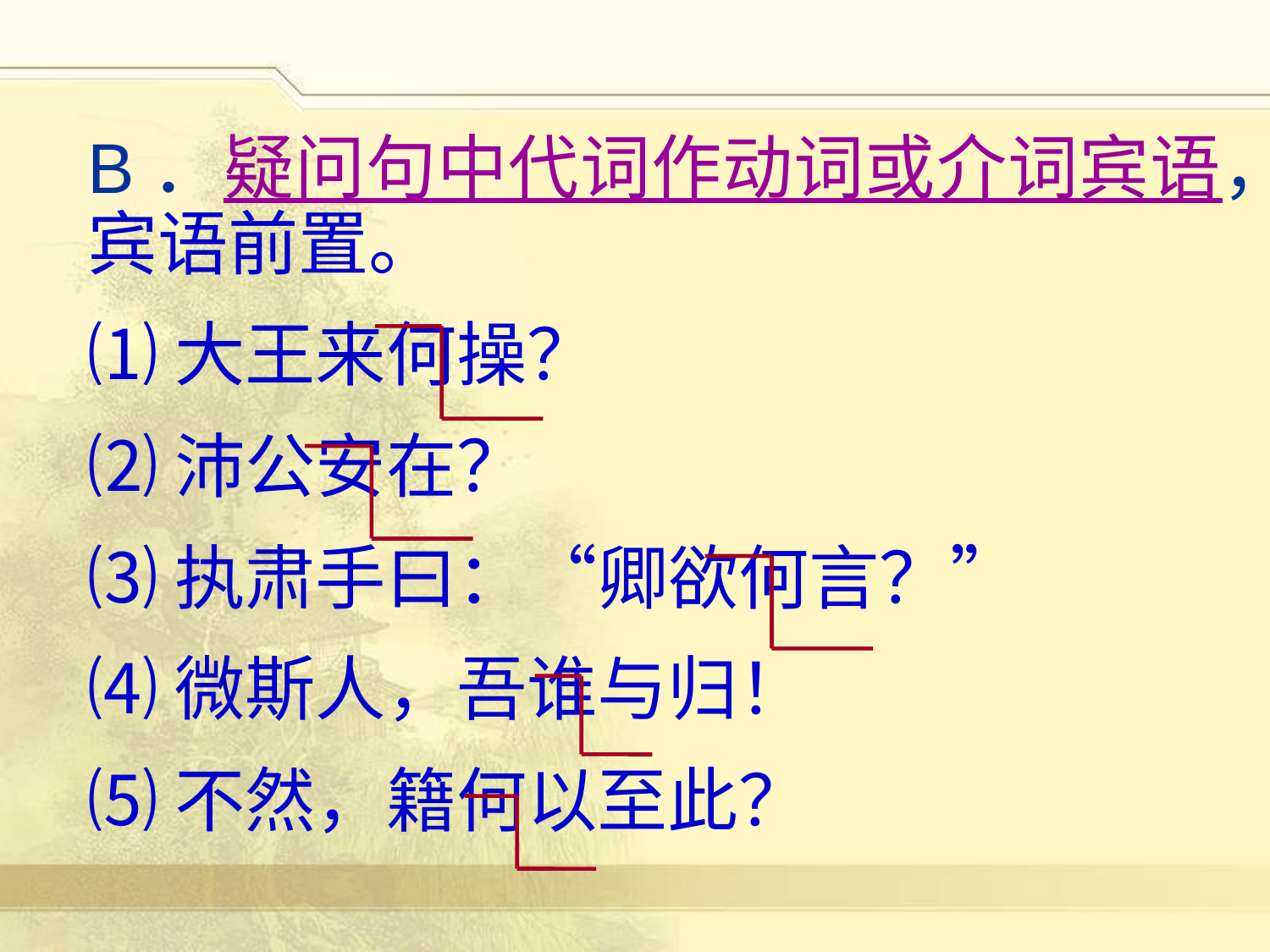

B．疑问句中代词作动词或介词宾语，宾语前置。
⑴大王来何操？
⑵沛公安在？
⑶执肃手曰：“卿欲何言？”
⑷微斯人，吾谁与归！
⑸不然，籍何以至此？